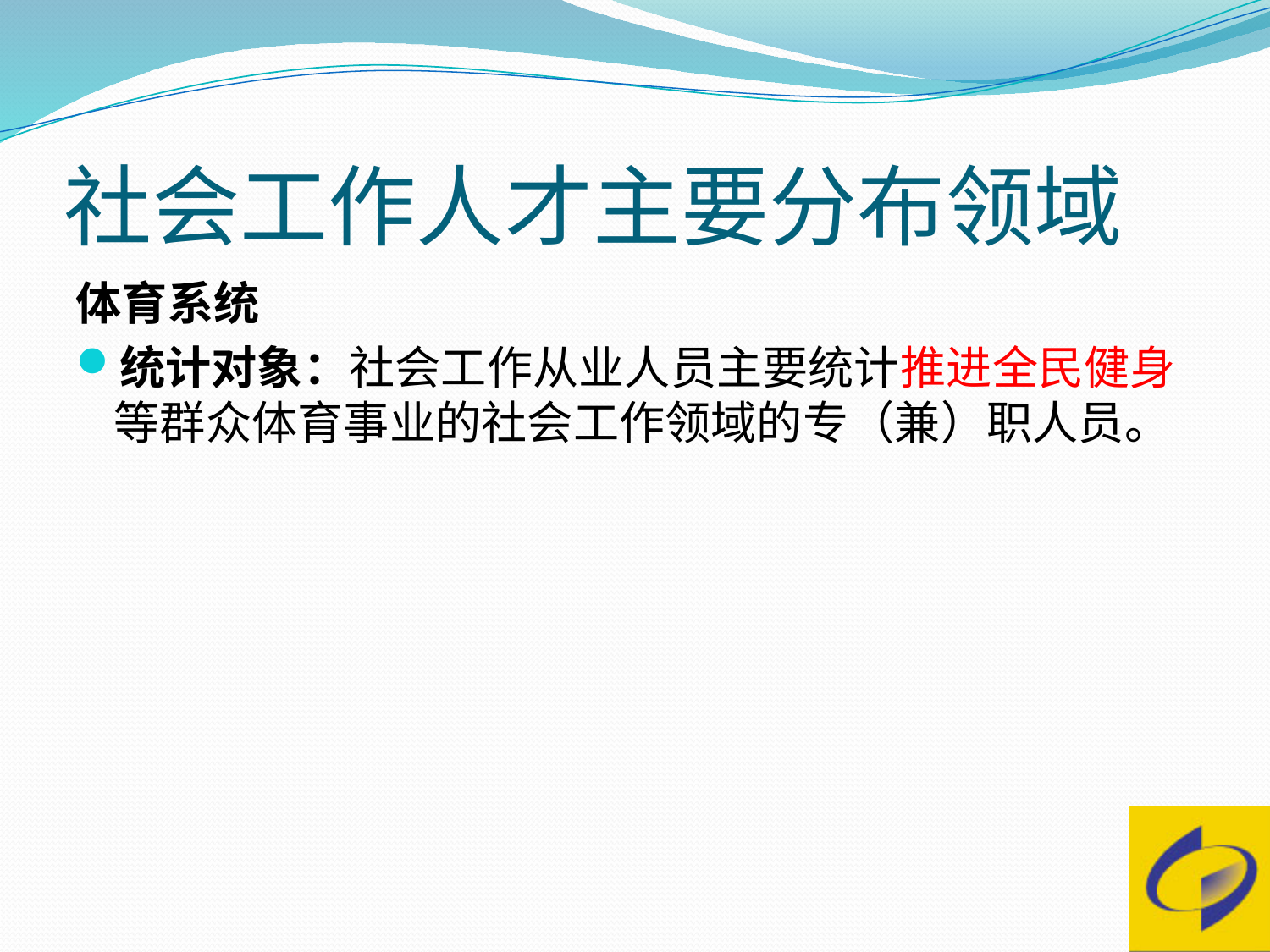

# 社会工作人才主要分布领域
体育系统
统计对象：社会工作从业人员主要统计推进全民健身等群众体育事业的社会工作领域的专（兼）职人员。